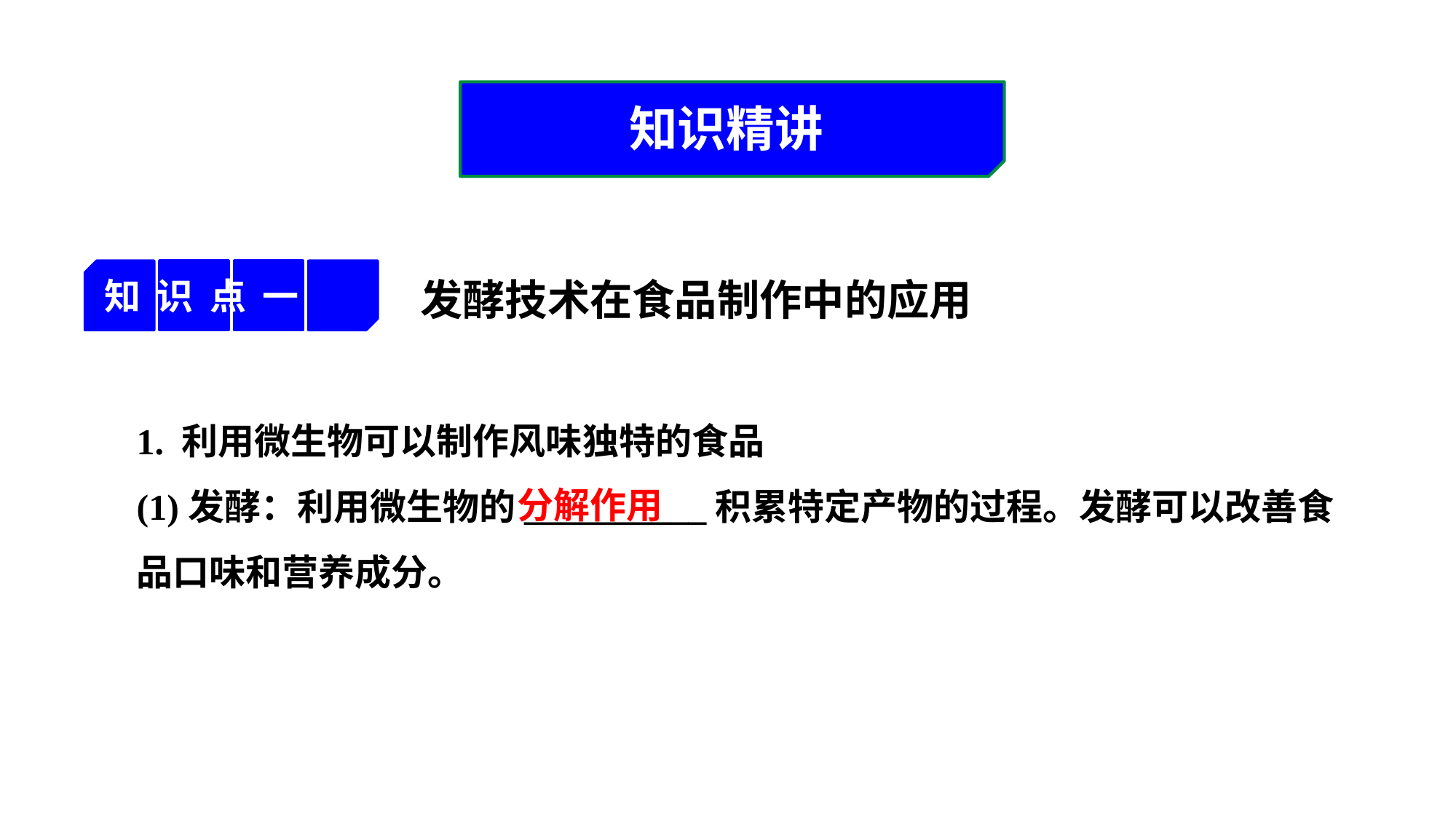

知识精讲

知  识  点  一
发酵技术在食品制作中的应用
1. 利用微生物可以制作风味独特的食品
(1)发酵：利用微生物的__________积累特定产物的过程。发酵可以改善食品口味和营养成分。
分解作用